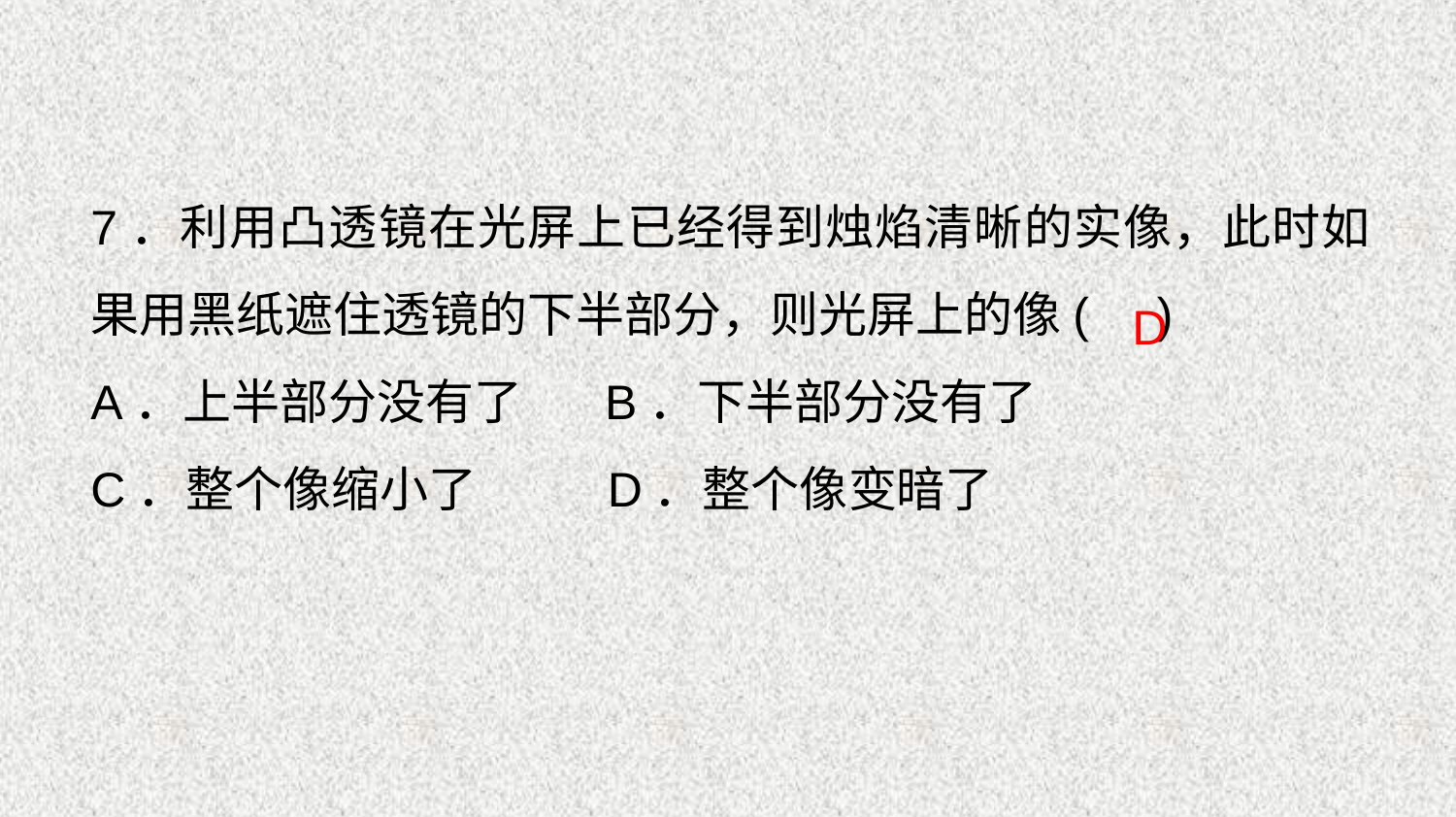

7．利用凸透镜在光屏上已经得到烛焰清晰的实像，此时如果用黑纸遮住透镜的下半部分，则光屏上的像(     )
A．上半部分没有了  　B．下半部分没有了
C．整个像缩小了 　　 D．整个像变暗了
D